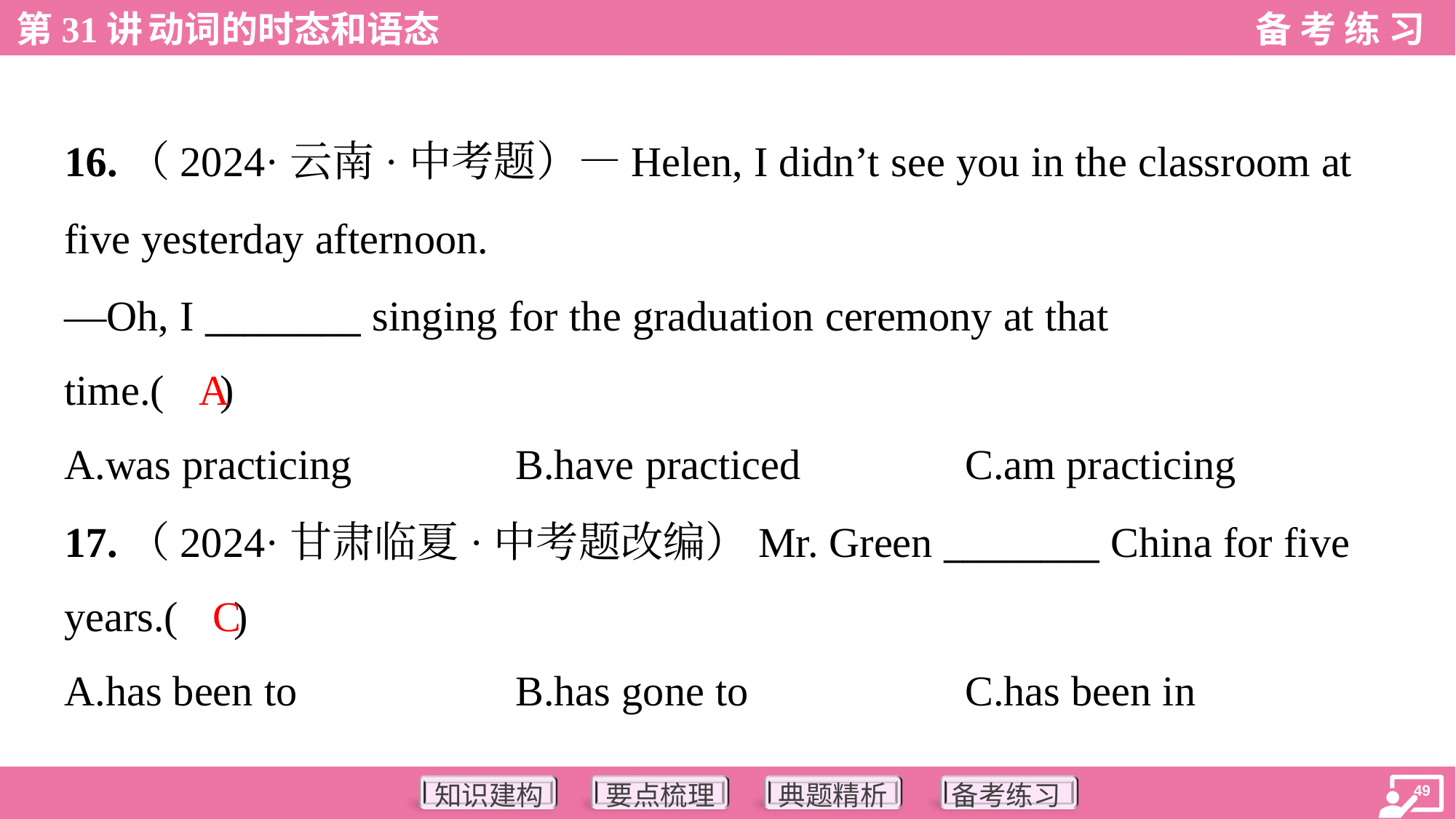

16.（2024·云南·中考题）—Helen, I didn’t see you in the classroom at
five yesterday afternoon.
—Oh, I ________ singing for the graduation ceremony at that
time.(     )
A
A.was practicing	B.have practiced	C.am practicing
17.（2024·甘肃临夏·中考题改编）Mr. Green ________ China for five
years.(     )
C
A.has been to	B.has gone to	C.has been in